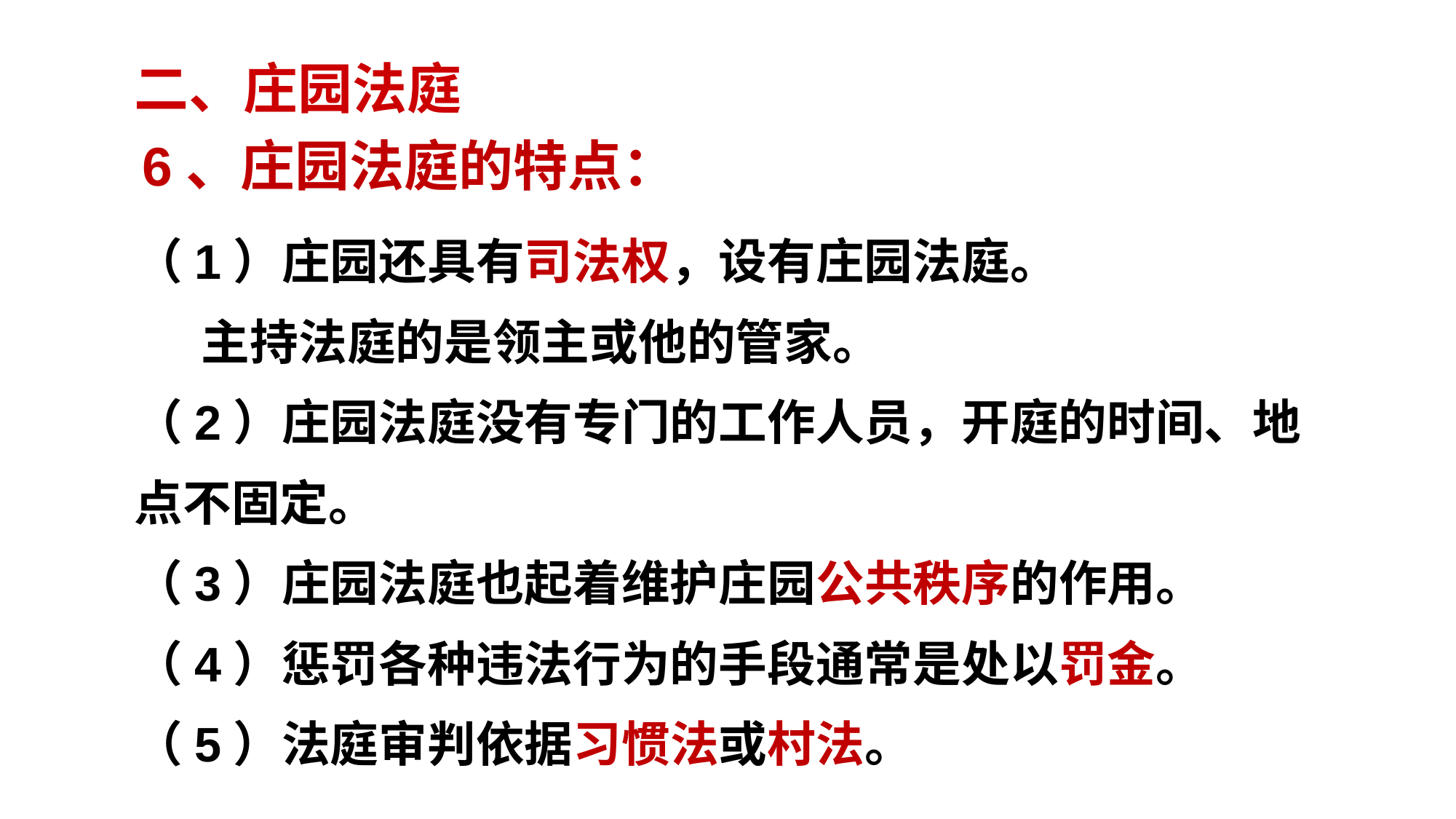

二、庄园法庭
6、庄园法庭的特点：
（1）庄园还具有司法权，设有庄园法庭。
     主持法庭的是领主或他的管家。
（2）庄园法庭没有专门的工作人员，开庭的时间、地点不固定。
（3）庄园法庭也起着维护庄园公共秩序的作用。
（4）惩罚各种违法行为的手段通常是处以罚金。
（5）法庭审判依据习惯法或村法。